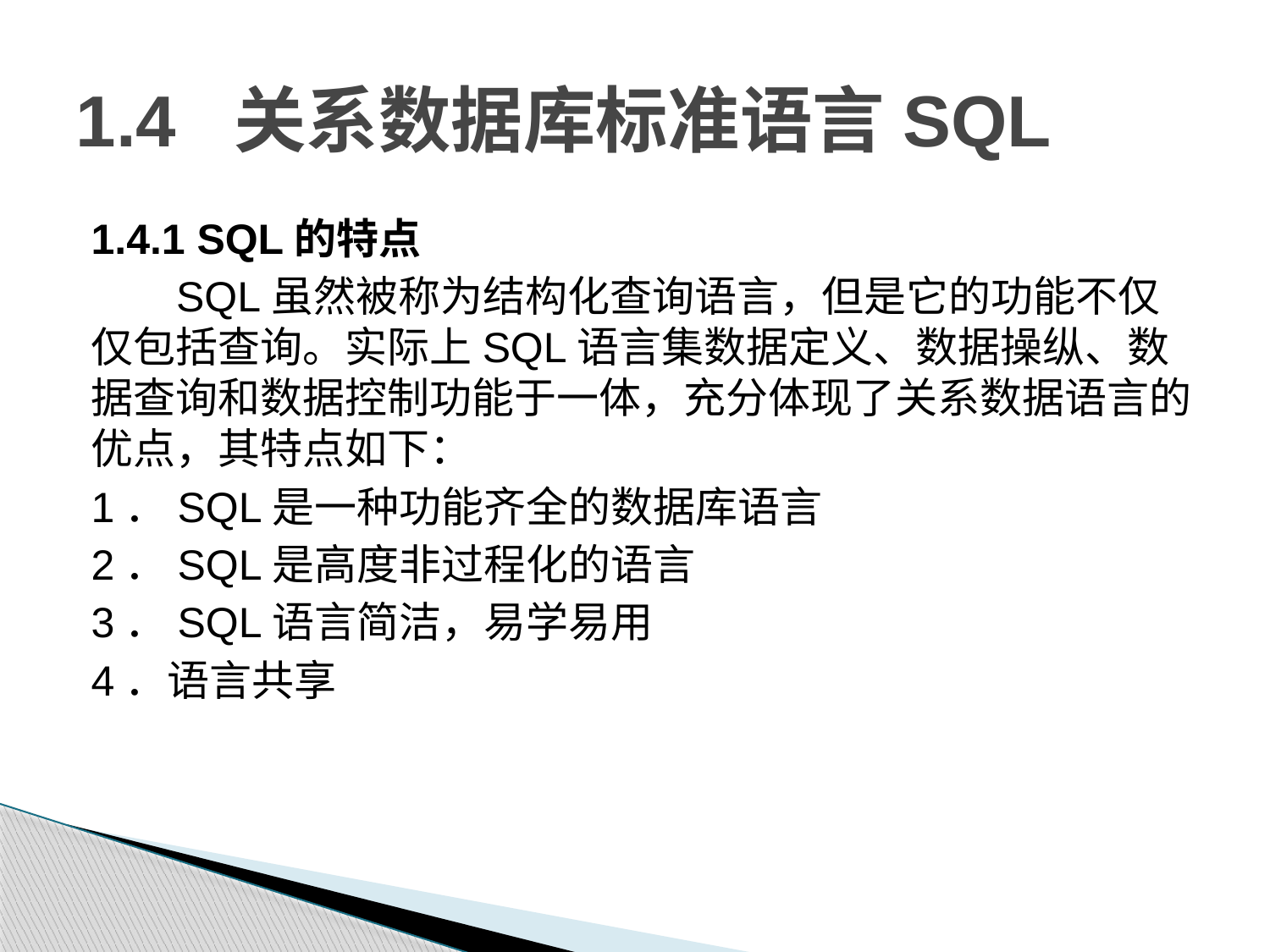

# 1.4  关系数据库标准语言SQL
1.4.1 SQL的特点
SQL虽然被称为结构化查询语言，但是它的功能不仅仅包括查询。实际上SQL语言集数据定义、数据操纵、数据查询和数据控制功能于一体，充分体现了关系数据语言的优点，其特点如下：
1．SQL是一种功能齐全的数据库语言
2．SQL是高度非过程化的语言
3．SQL语言简洁，易学易用
4．语言共享